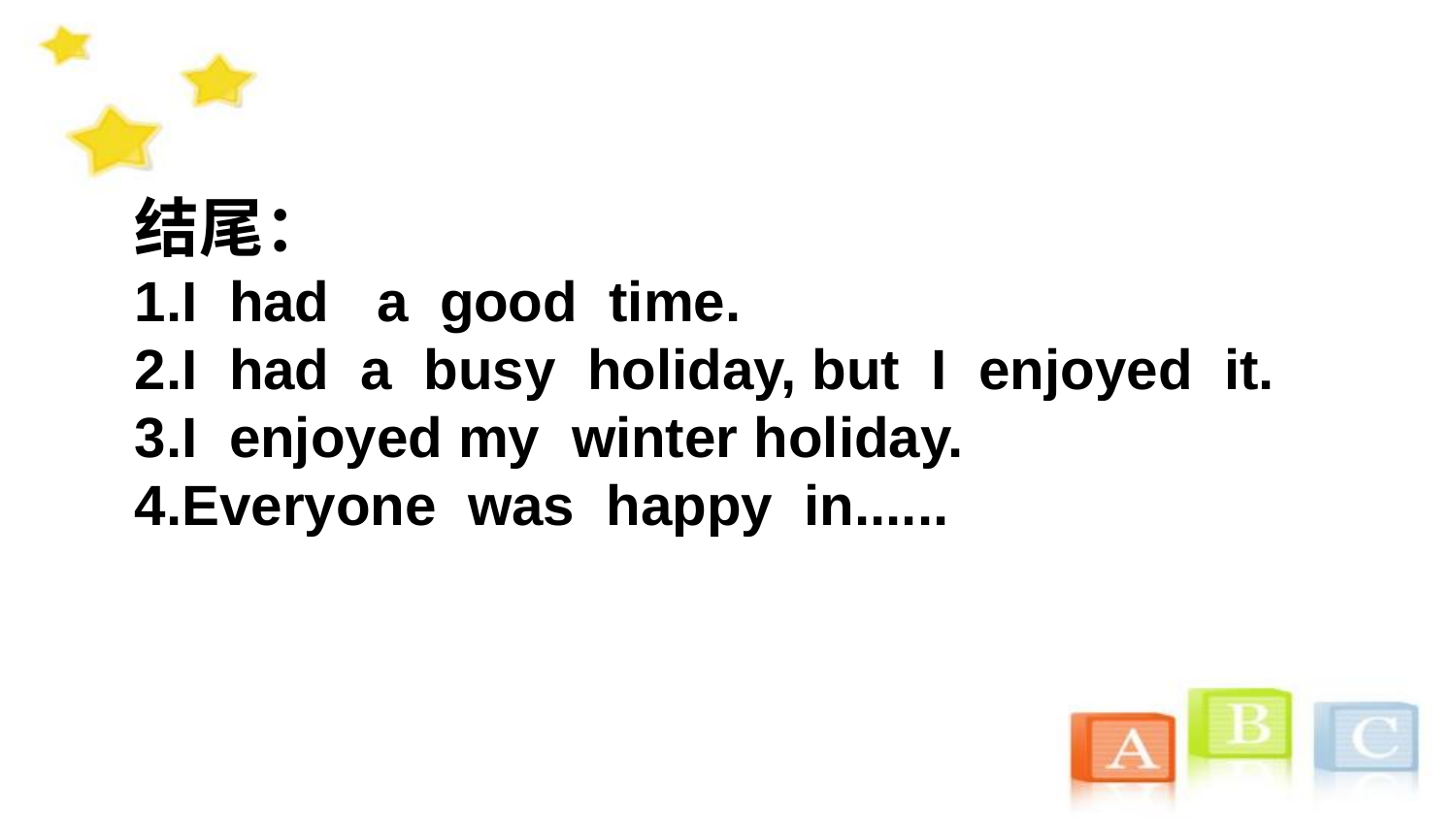

结尾：
1.I  had   a  good  time.
2.I  had  a  busy  holiday, but  I  enjoyed  it.
3.I  enjoyed my  winter holiday.
4.Everyone  was  happy  in......